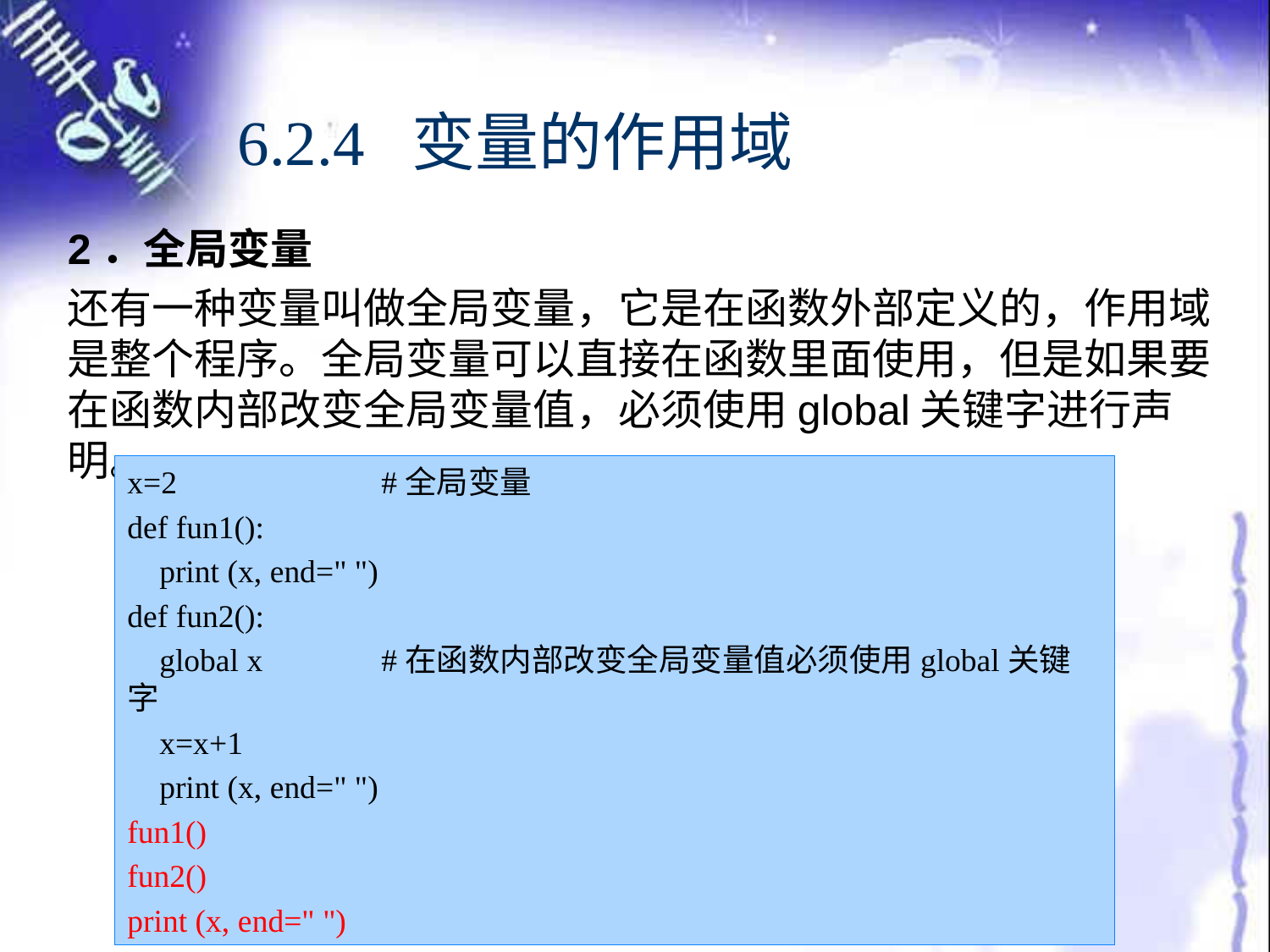

# 6.2.4  变量的作用域
2．全局变量
还有一种变量叫做全局变量，它是在函数外部定义的，作用域是整个程序。全局变量可以直接在函数里面使用，但是如果要在函数内部改变全局变量值，必须使用global关键字进行声明。
x=2		#全局变量
def fun1():
    print (x, end=" ")
def fun2():
    global x	#在函数内部改变全局变量值必须使用global关键字
    x=x+1
    print (x, end=" ")
fun1()
fun2()
print (x, end=" ")